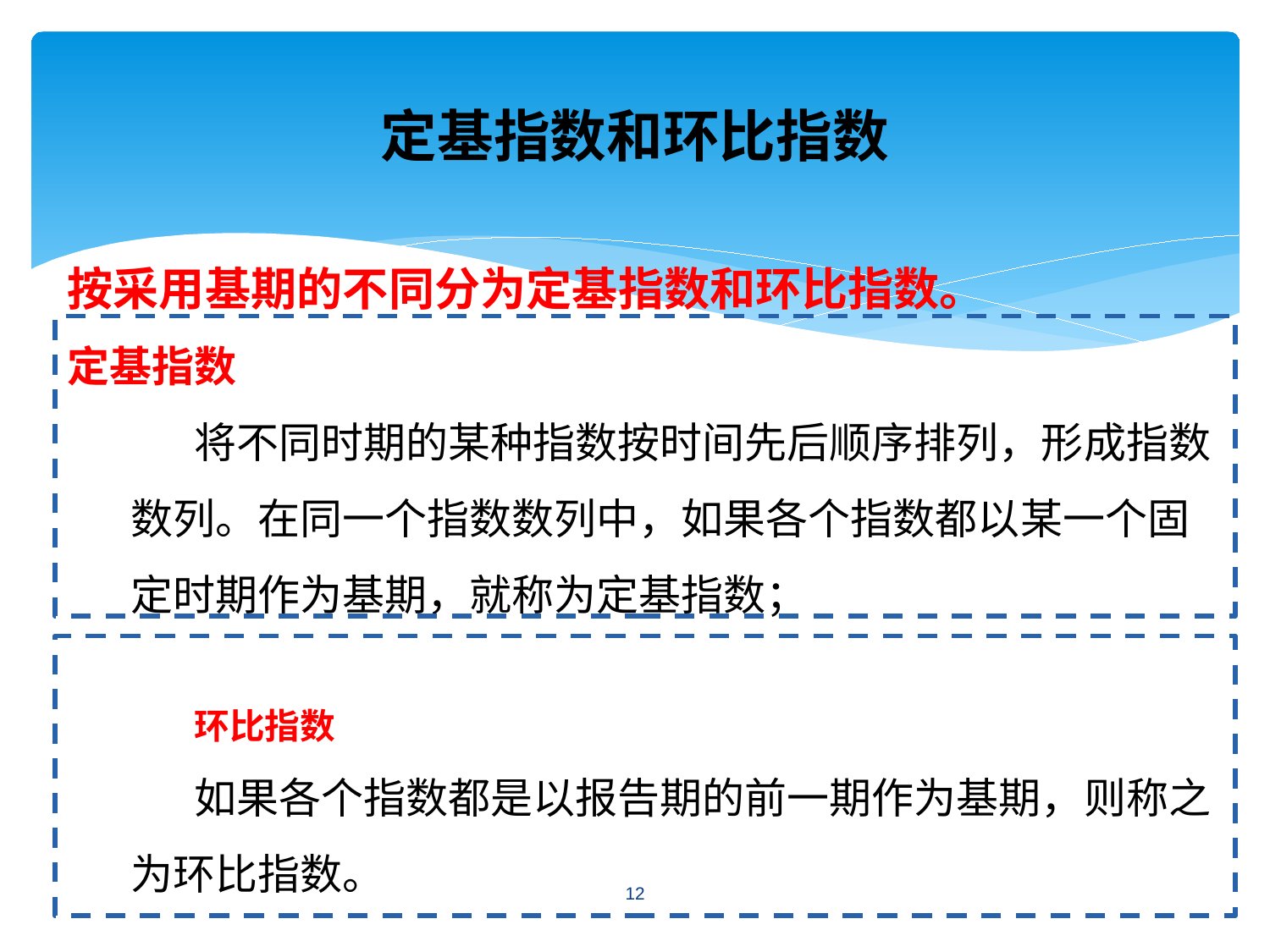

# 定基指数和环比指数
按采用基期的不同分为定基指数和环比指数。
定基指数
将不同时期的某种指数按时间先后顺序排列，形成指数数列。在同一个指数数列中，如果各个指数都以某一个固定时期作为基期，就称为定基指数；

环比指数
如果各个指数都是以报告期的前一期作为基期，则称之为环比指数。

12